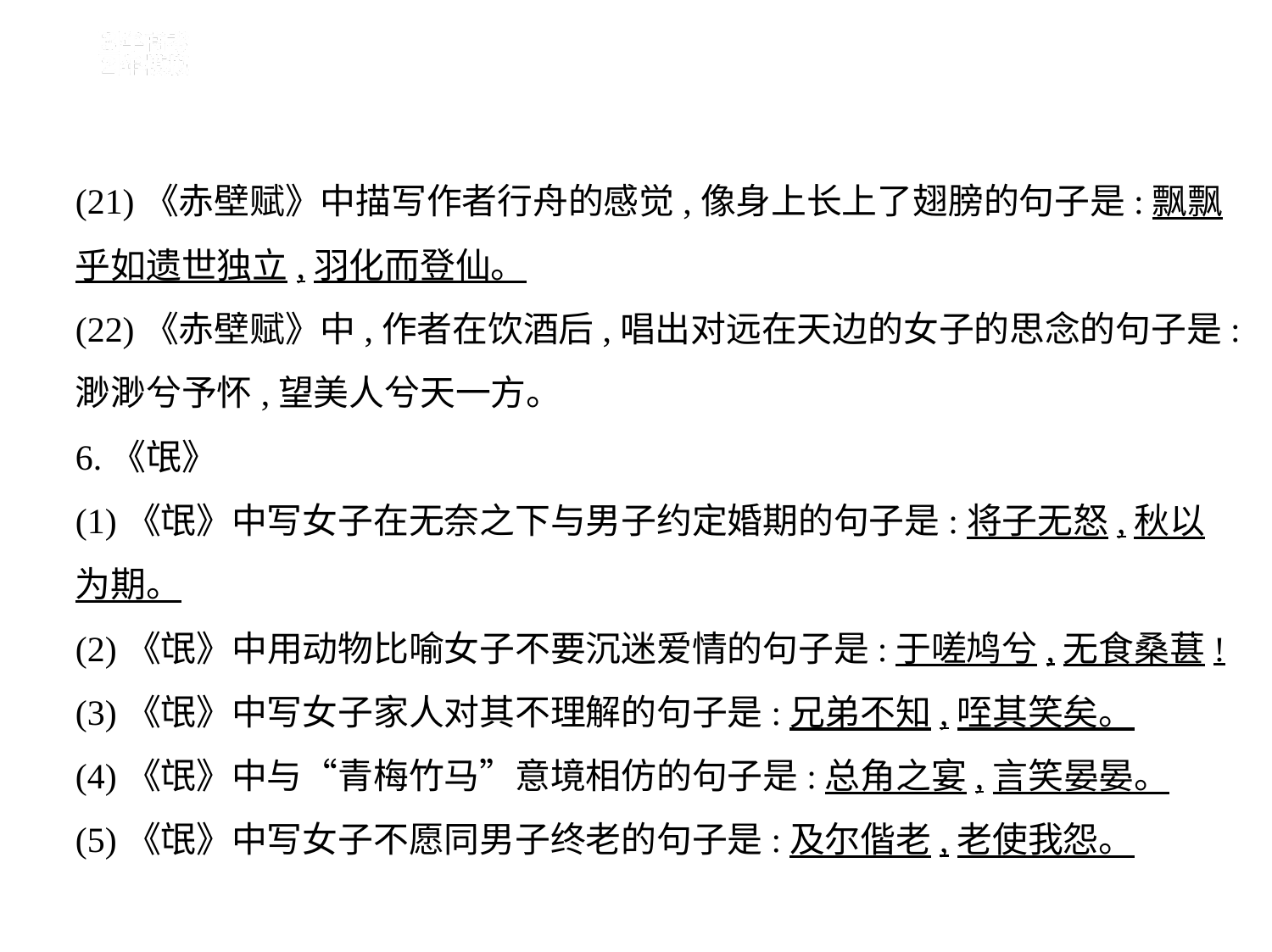

(21)《赤壁赋》中描写作者行舟的感觉,像身上长上了翅膀的句子是:飘飘
乎如遗世独立,羽化而登仙。
(22)《赤壁赋》中,作者在饮酒后,唱出对远在天边的女子的思念的句子是:
渺渺兮予怀,望美人兮天一方。
6.《氓》
(1)《氓》中写女子在无奈之下与男子约定婚期的句子是:将子无怒,秋以
为期。
(2)《氓》中用动物比喻女子不要沉迷爱情的句子是:于嗟鸠兮,无食桑葚!
(3)《氓》中写女子家人对其不理解的句子是:兄弟不知,咥其笑矣。
(4)《氓》中与“青梅竹马”意境相仿的句子是:总角之宴,言笑晏晏。
(5)《氓》中写女子不愿同男子终老的句子是:及尔偕老,老使我怨。